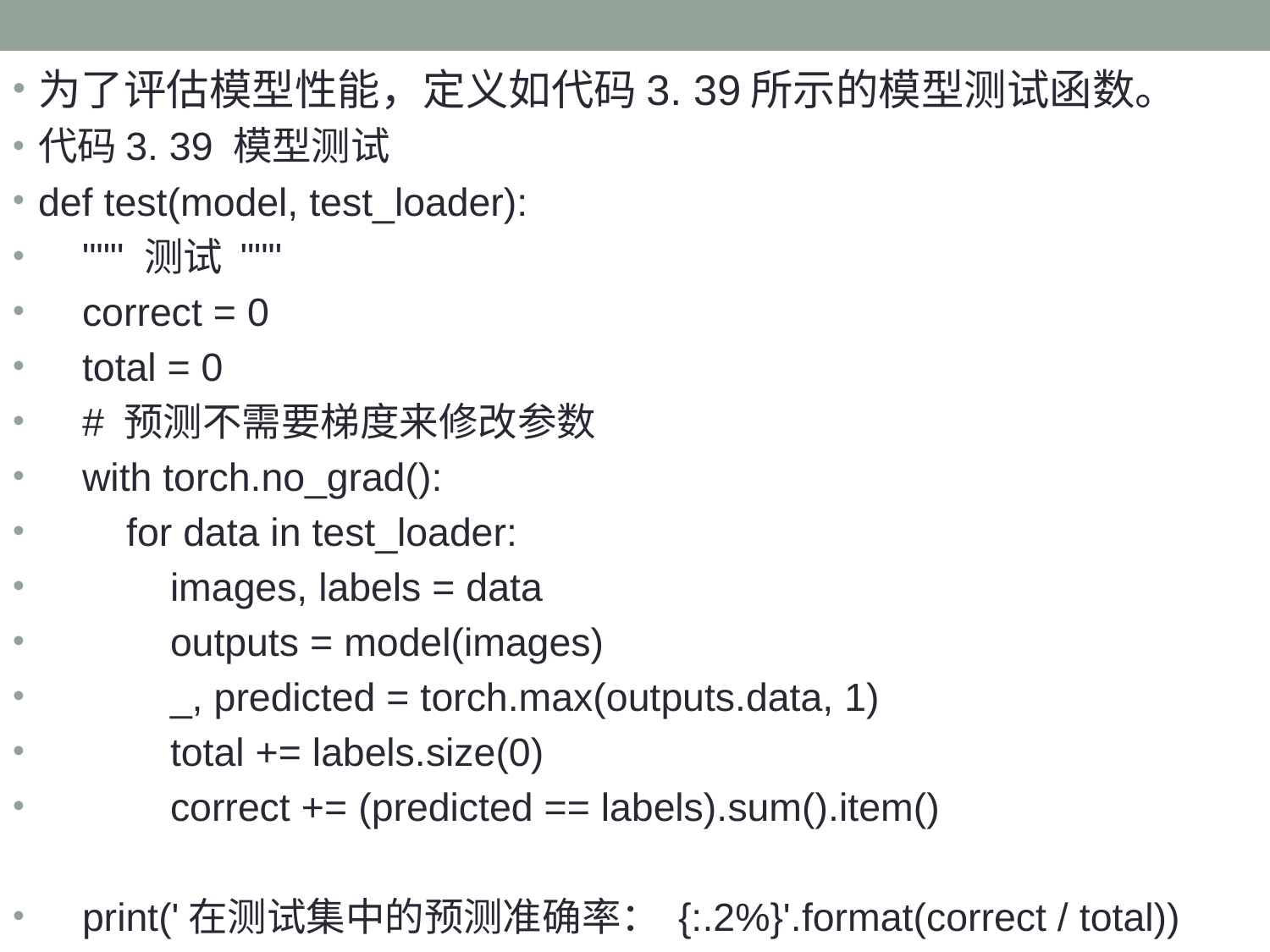

为了评估模型性能，定义如代码3. 39所示的模型测试函数。
代码3. 39 模型测试
def test(model, test_loader):
    """ 测试 """
    correct = 0
    total = 0
    # 预测不需要梯度来修改参数
    with torch.no_grad():
        for data in test_loader:
            images, labels = data
            outputs = model(images)
            _, predicted = torch.max(outputs.data, 1)
            total += labels.size(0)
            correct += (predicted == labels).sum().item()

    print('在测试集中的预测准确率： {:.2%}'.format(correct / total))